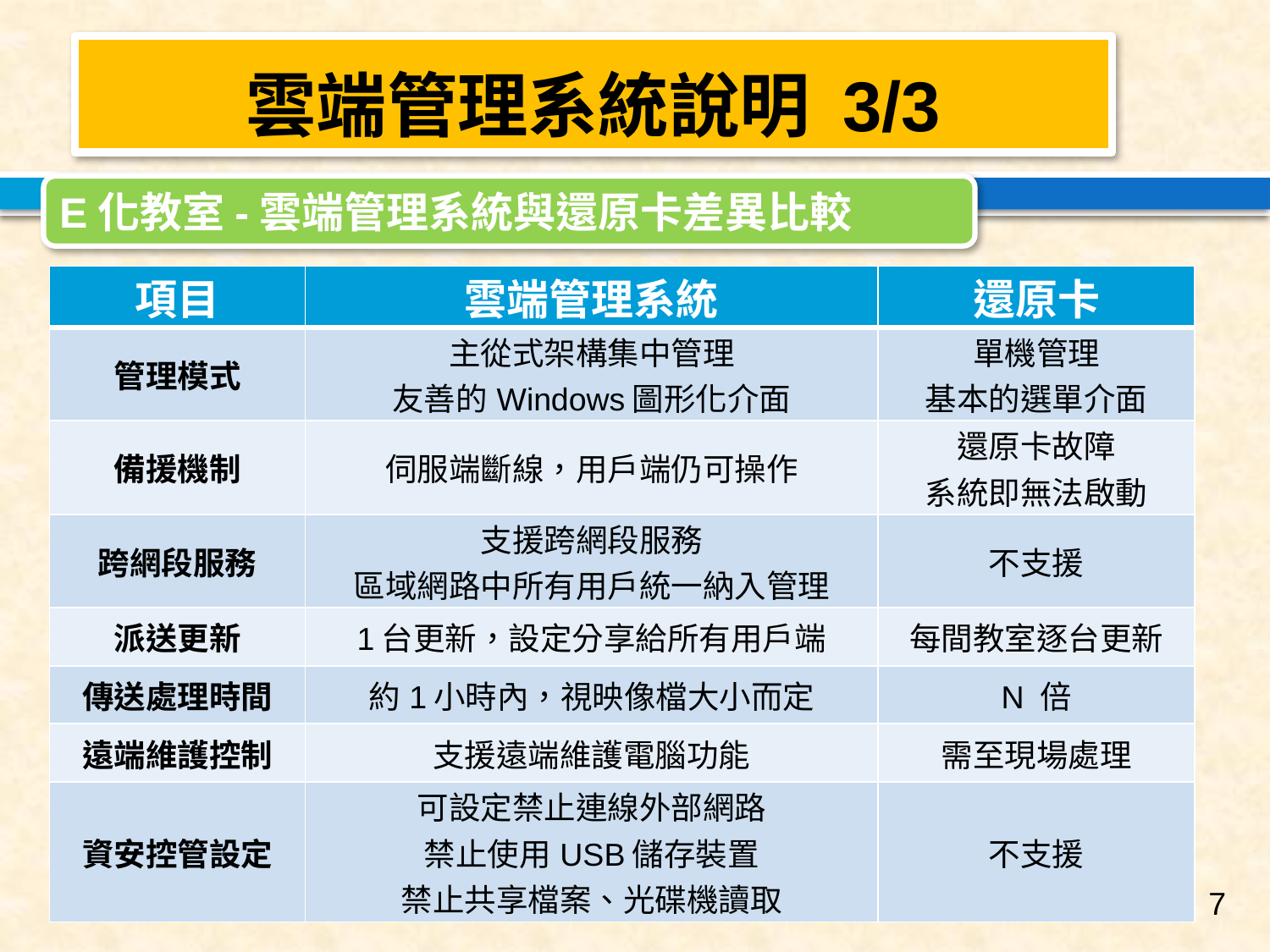

雲端管理系統說明 3/3
E化教室-雲端管理系統與還原卡差異比較
| 項目 | 雲端管理系統 | 還原卡 |
| --- | --- | --- |
| 管理模式 | 主從式架構集中管理 友善的Windows圖形化介面 | 單機管理 基本的選單介面 |
| 備援機制 | 伺服端斷線，用戶端仍可操作 | 還原卡故障 系統即無法啟動 |
| 跨網段服務 | 支援跨網段服務 區域網路中所有用戶統一納入管理 | 不支援 |
| 派送更新 | 1台更新，設定分享給所有用戶端 | 每間教室逐台更新 |
| 傳送處理時間 | 約1小時內，視映像檔大小而定 | N 倍 |
| 遠端維護控制 | 支援遠端維護電腦功能 | 需至現場處理 |
| 資安控管設定 | 可設定禁止連線外部網路 禁止使用USB儲存裝置 禁止共享檔案、光碟機讀取 | 不支援 |
7